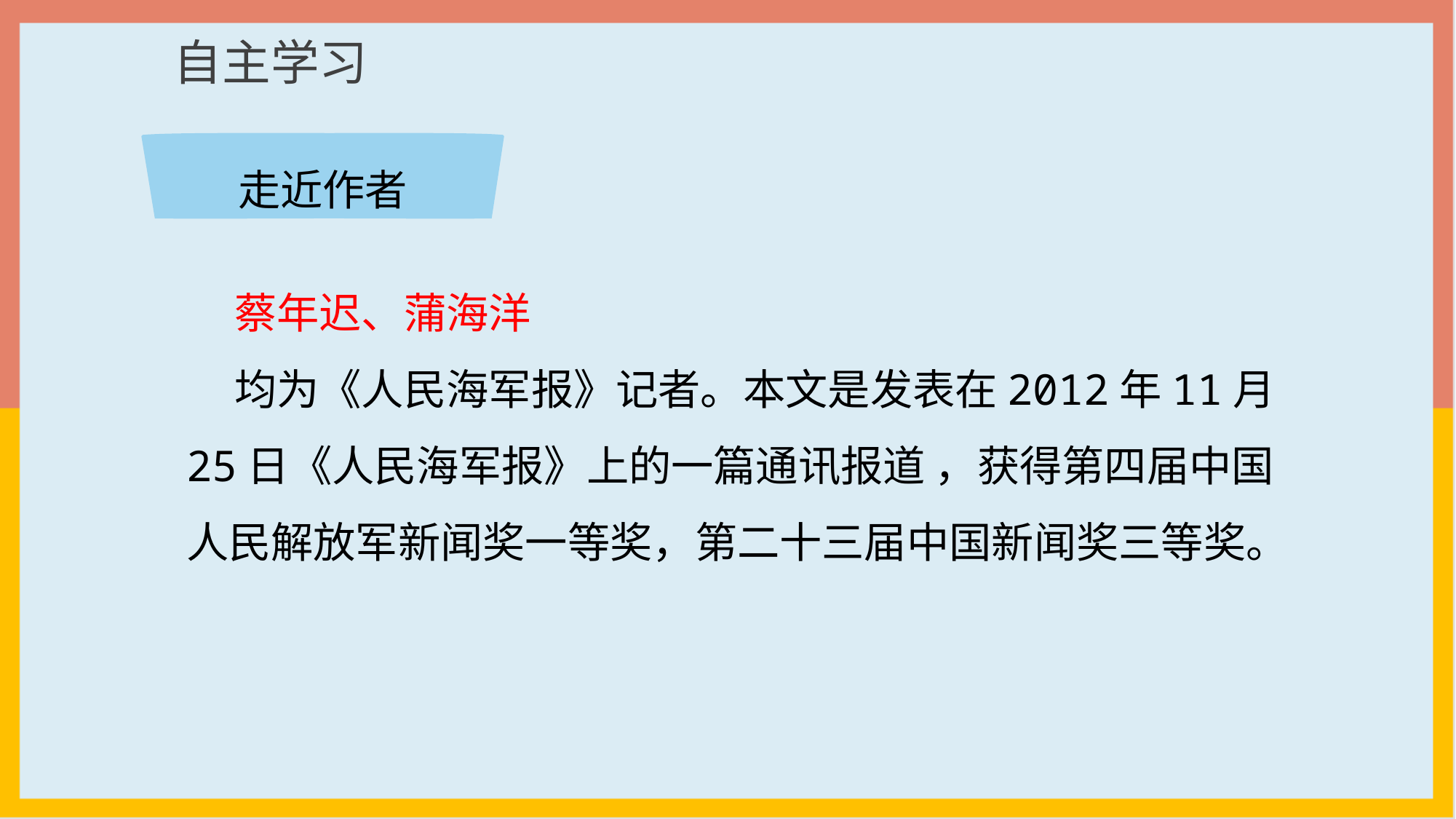

自主学习
走近作者
    蔡年迟、蒲海洋
    均为《人民海军报》记者。本文是发表在2012年11月25日《人民海军报》上的一篇通讯报道 ，获得第四届中国人民解放军新闻奖一等奖，第二十三届中国新闻奖三等奖。